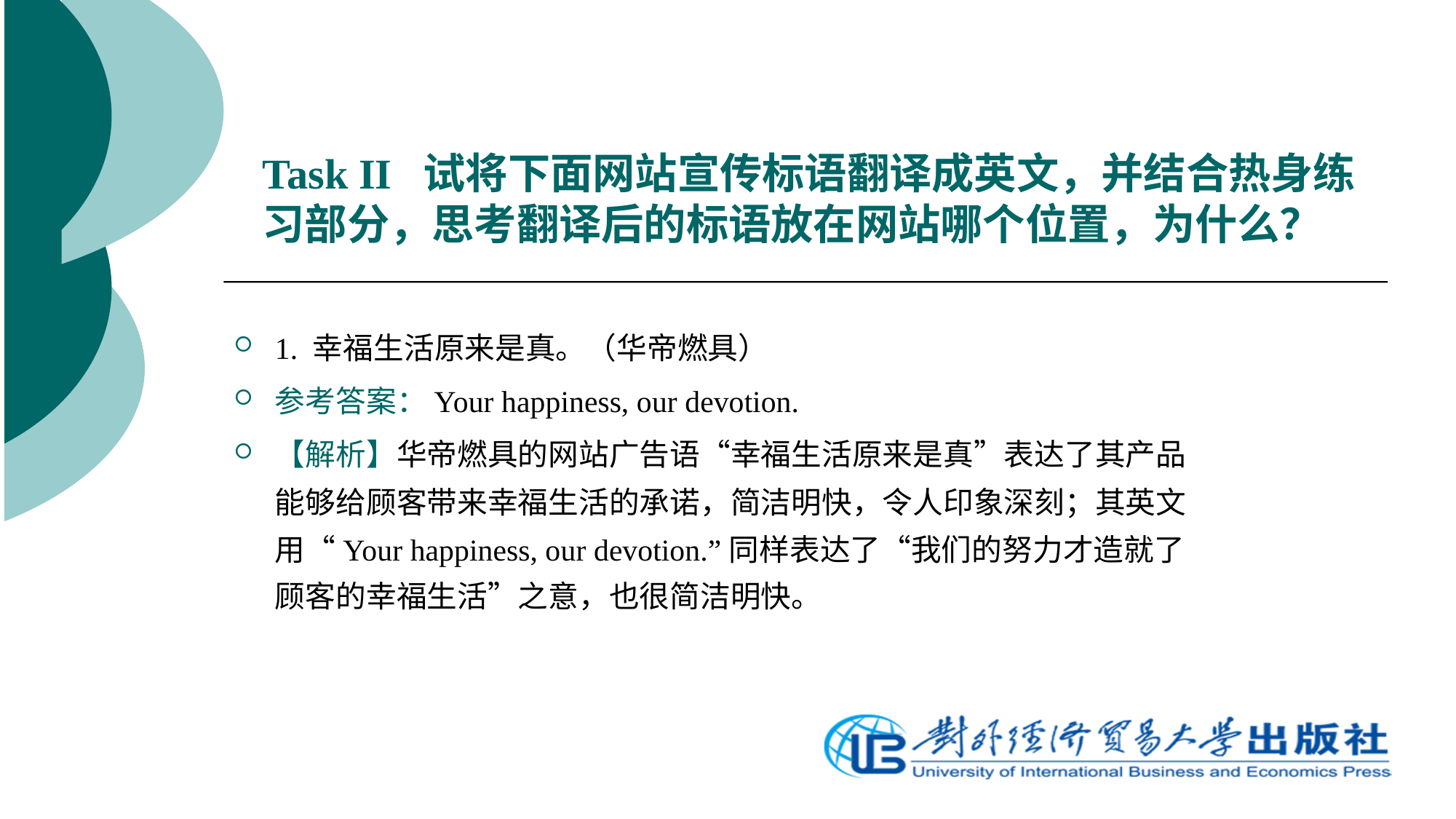

# Task II  试将下面网站宣传标语翻译成英文，并结合热身练习部分，思考翻译后的标语放在网站哪个位置，为什么？
1. 幸福生活原来是真。（华帝燃具）
参考答案：Your happiness, our devotion.
【解析】华帝燃具的网站广告语“幸福生活原来是真”表达了其产品能够给顾客带来幸福生活的承诺，简洁明快，令人印象深刻；其英文用“Your happiness, our devotion.”同样表达了“我们的努力才造就了顾客的幸福生活”之意，也很简洁明快。